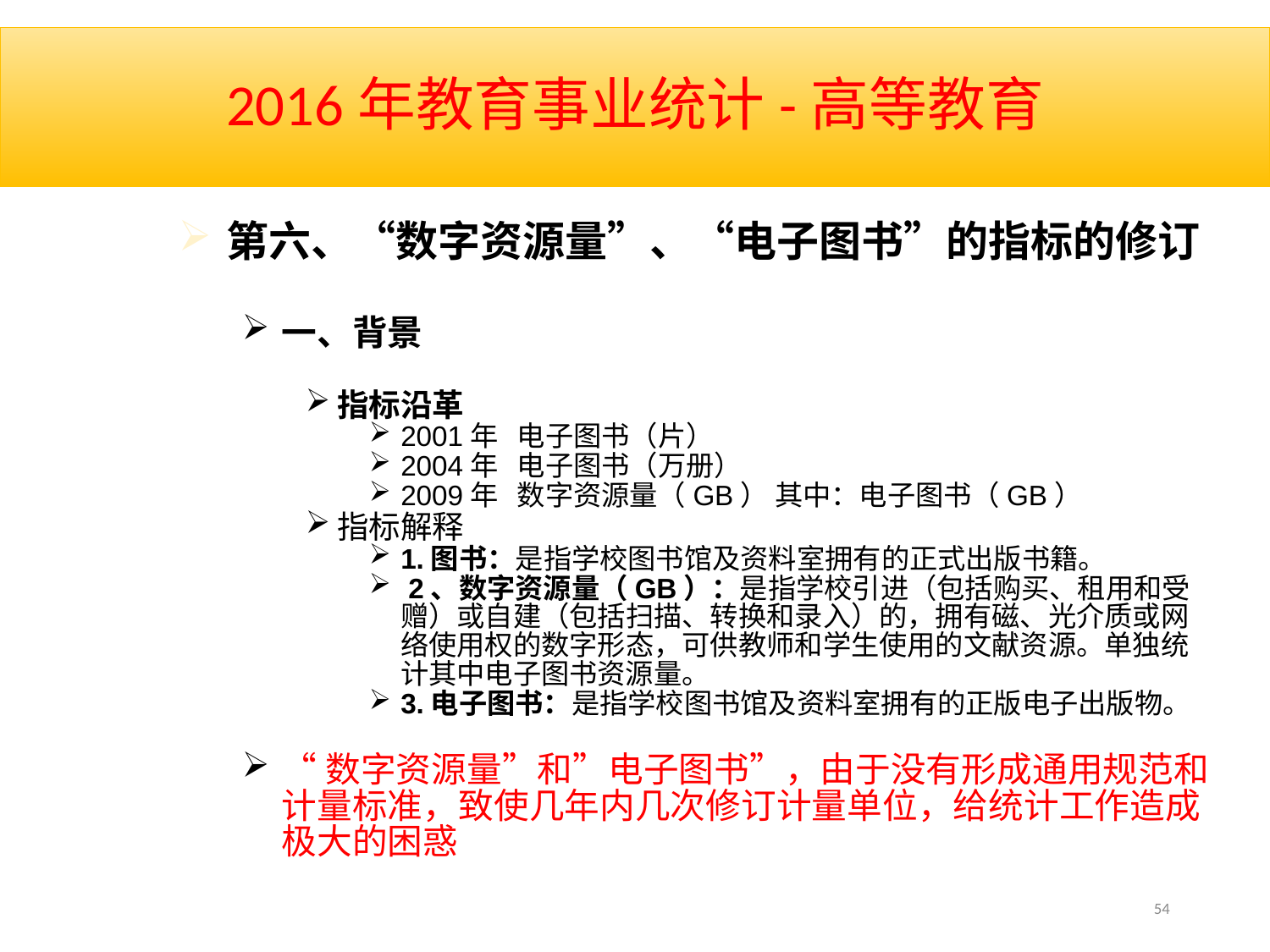

# 2016年教育事业统计-高等教育
第六、“数字资源量”、“电子图书”的指标的修订

一、背景

指标沿革
2001年   电子图书（片）
2004年   电子图书（万册）
2009年   数字资源量（GB） 其中：电子图书（GB）
指标解释
1.图书：是指学校图书馆及资料室拥有的正式出版书籍。
 2、数字资源量（GB）：是指学校引进（包括购买、租用和受赠）或自建（包括扫描、转换和录入）的，拥有磁、光介质或网络使用权的数字形态，可供教师和学生使用的文献资源。单独统计其中电子图书资源量。
3.电子图书：是指学校图书馆及资料室拥有的正版电子出版物。

“数字资源量”和”电子图书”，由于没有形成通用规范和计量标准，致使几年内几次修订计量单位，给统计工作造成极大的困惑

54